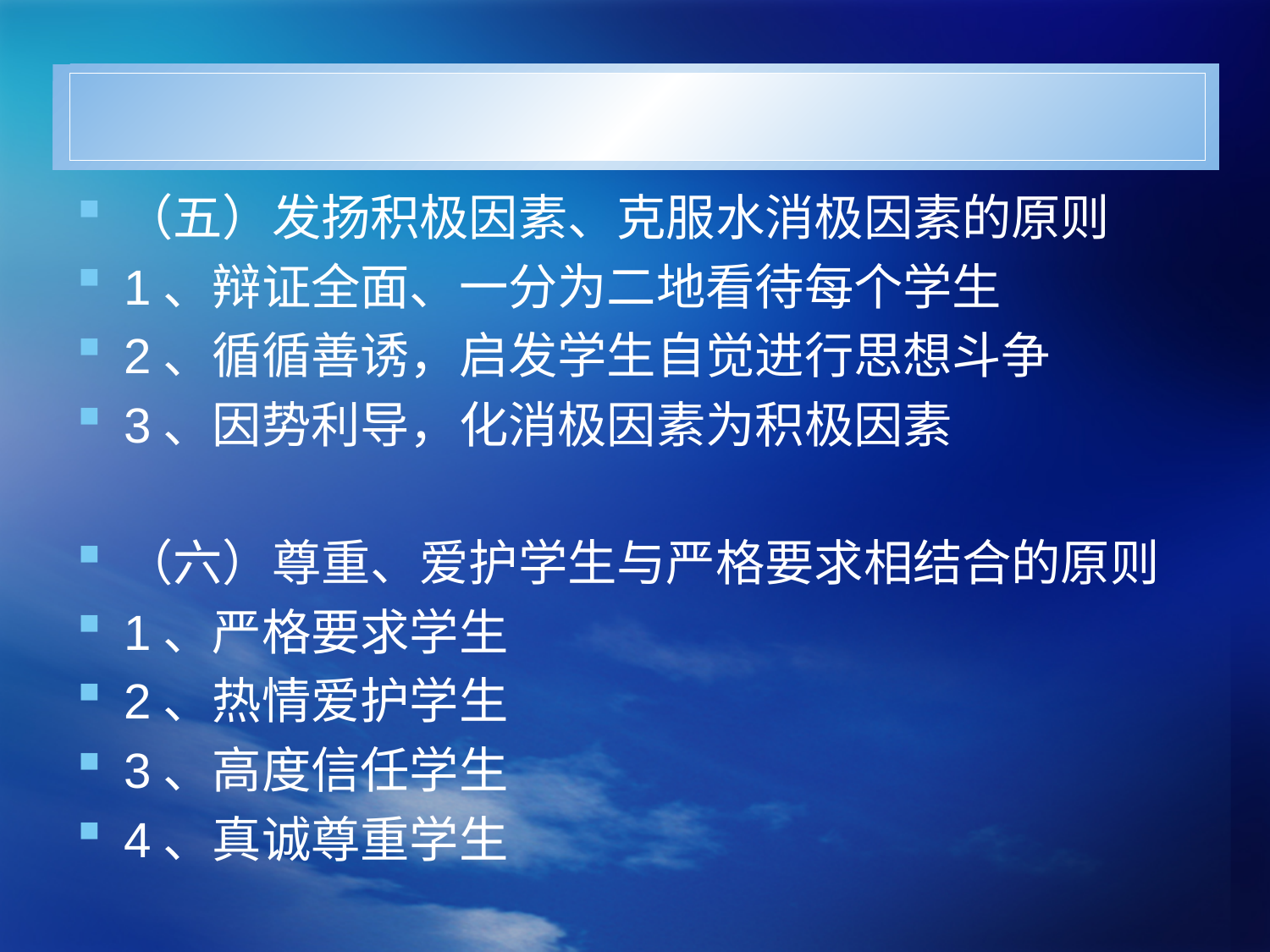

#
（五）发扬积极因素、克服水消极因素的原则
1、辩证全面、一分为二地看待每个学生
2、循循善诱，启发学生自觉进行思想斗争
3、因势利导，化消极因素为积极因素

（六）尊重、爱护学生与严格要求相结合的原则
1、严格要求学生
2、热情爱护学生
3、高度信任学生
4、真诚尊重学生